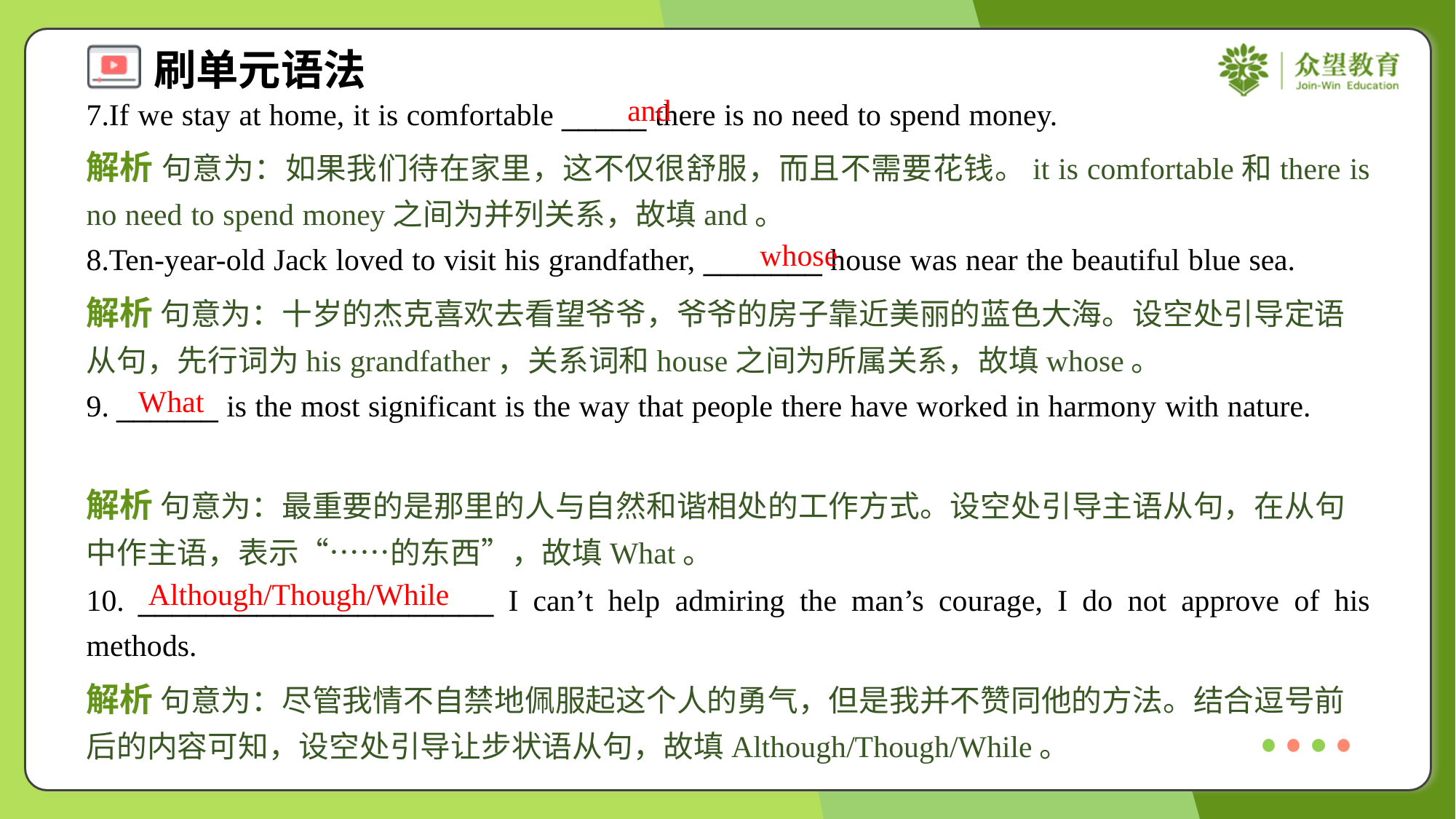

and
7.If we stay at home, it is comfortable _____ there is no need to spend money.
解析 句意为：如果我们待在家里，这不仅很舒服，而且不需要花钱。it is comfortable和there is no need to spend money之间为并列关系，故填and。
whose
8.Ten-year-old Jack loved to visit his grandfather, _______ house was near the beautiful blue sea.
解析 句意为：十岁的杰克喜欢去看望爷爷，爷爷的房子靠近美丽的蓝色大海。设空处引导定语从句，先行词为his grandfather，关系词和house之间为所属关系，故填whose。
What
9. ______ is the most significant is the way that people there have worked in harmony with nature.
解析 句意为：最重要的是那里的人与自然和谐相处的工作方式。设空处引导主语从句，在从句中作主语，表示“……的东西”，故填What。
Although/Though/While
10. _____________________ I can’t help admiring the man’s courage, I do not approve of his methods.
解析 句意为：尽管我情不自禁地佩服起这个人的勇气，但是我并不赞同他的方法。结合逗号前后的内容可知，设空处引导让步状语从句，故填Although/Though/While。